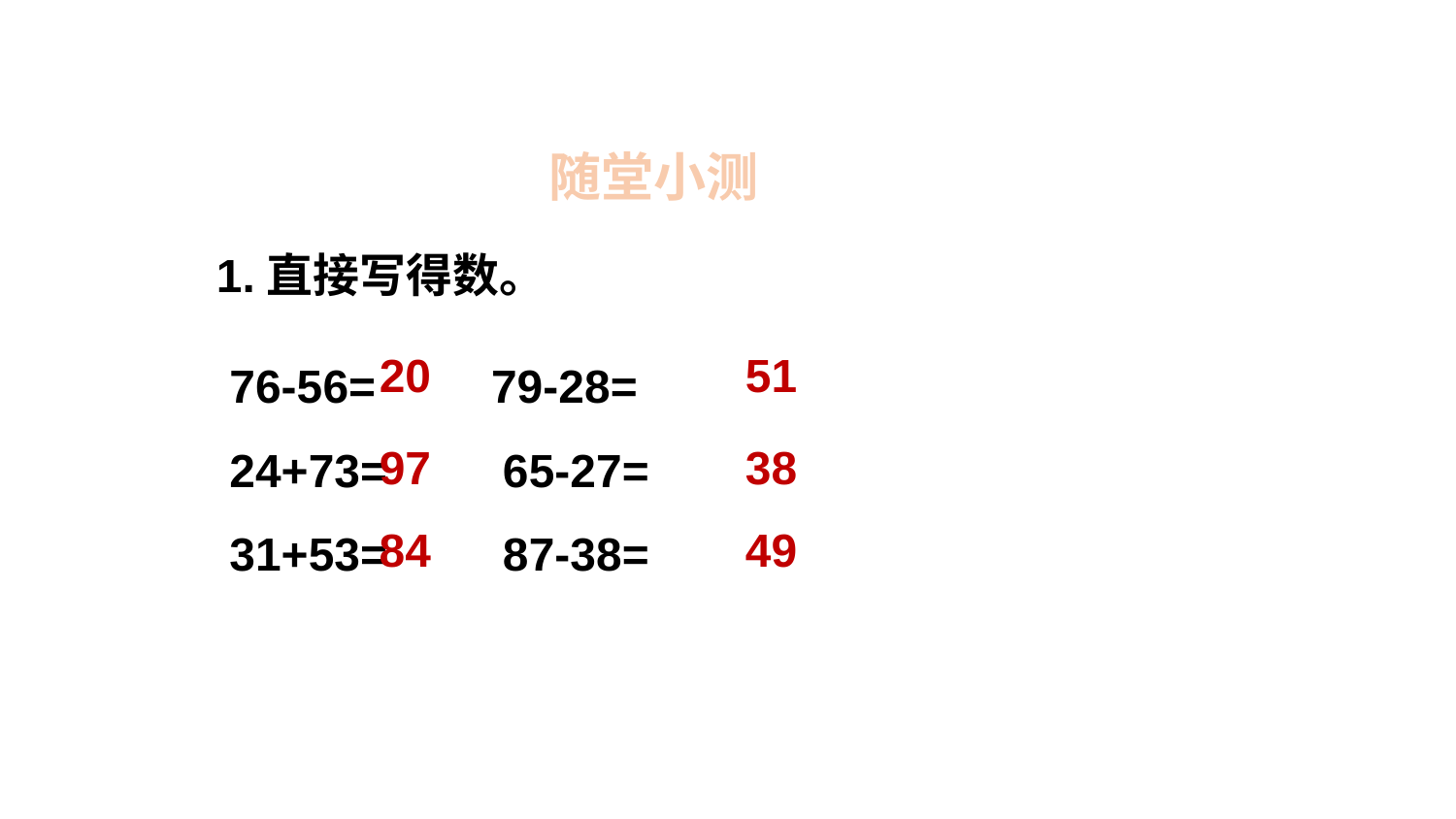

随堂小测
1.直接写得数。
76-56=         79-28=
24+73=         65-27=
31+53=         87-38=
51
20
97
38
84
49